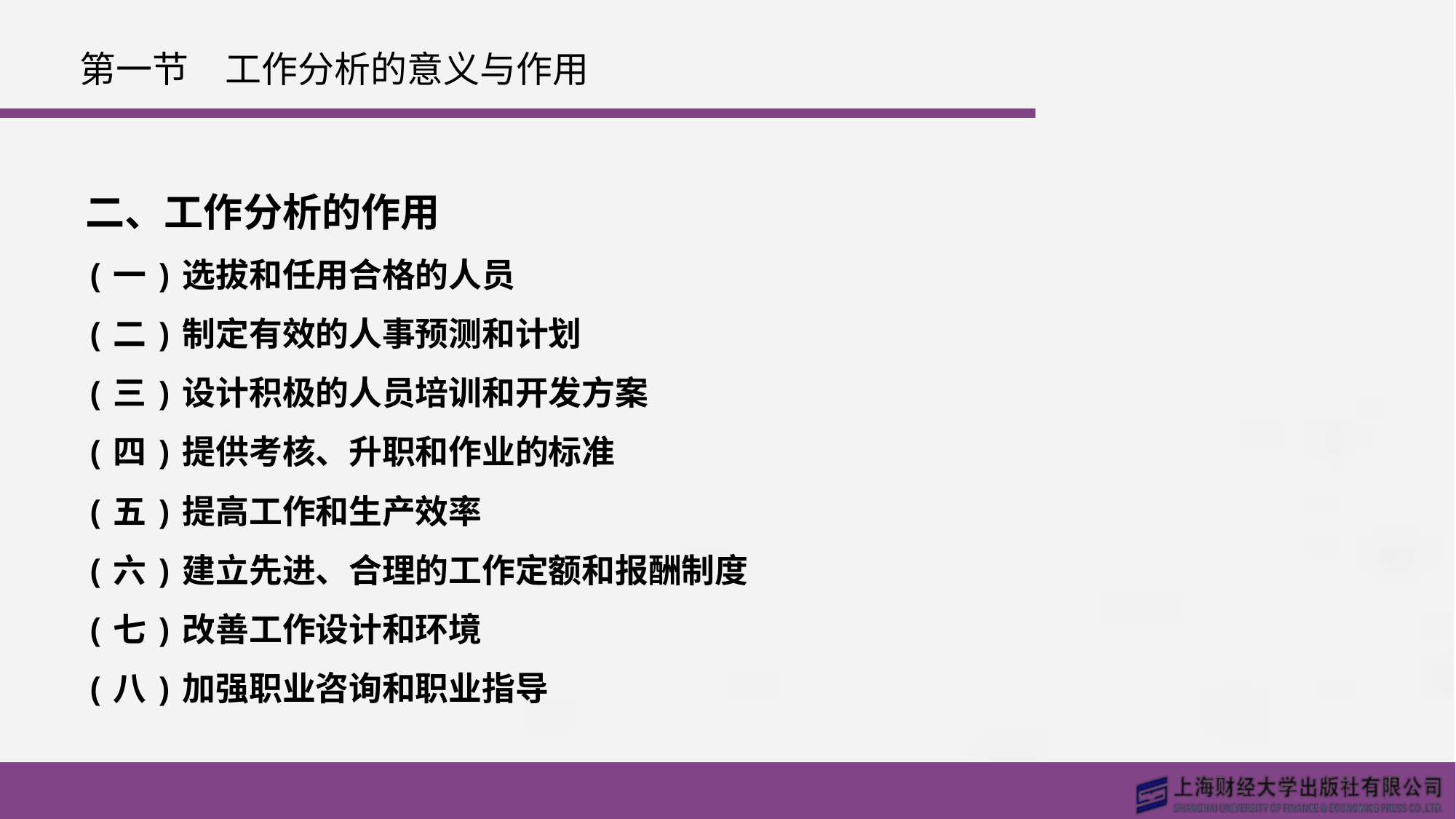

# 第一节　工作分析的意义与作用
二、工作分析的作用
(一)选拔和任用合格的人员
(二)制定有效的人事预测和计划
(三)设计积极的人员培训和开发方案
(四)提供考核、升职和作业的标准
(五)提高工作和生产效率
(六)建立先进、合理的工作定额和报酬制度
(七)改善工作设计和环境
(八)加强职业咨询和职业指导